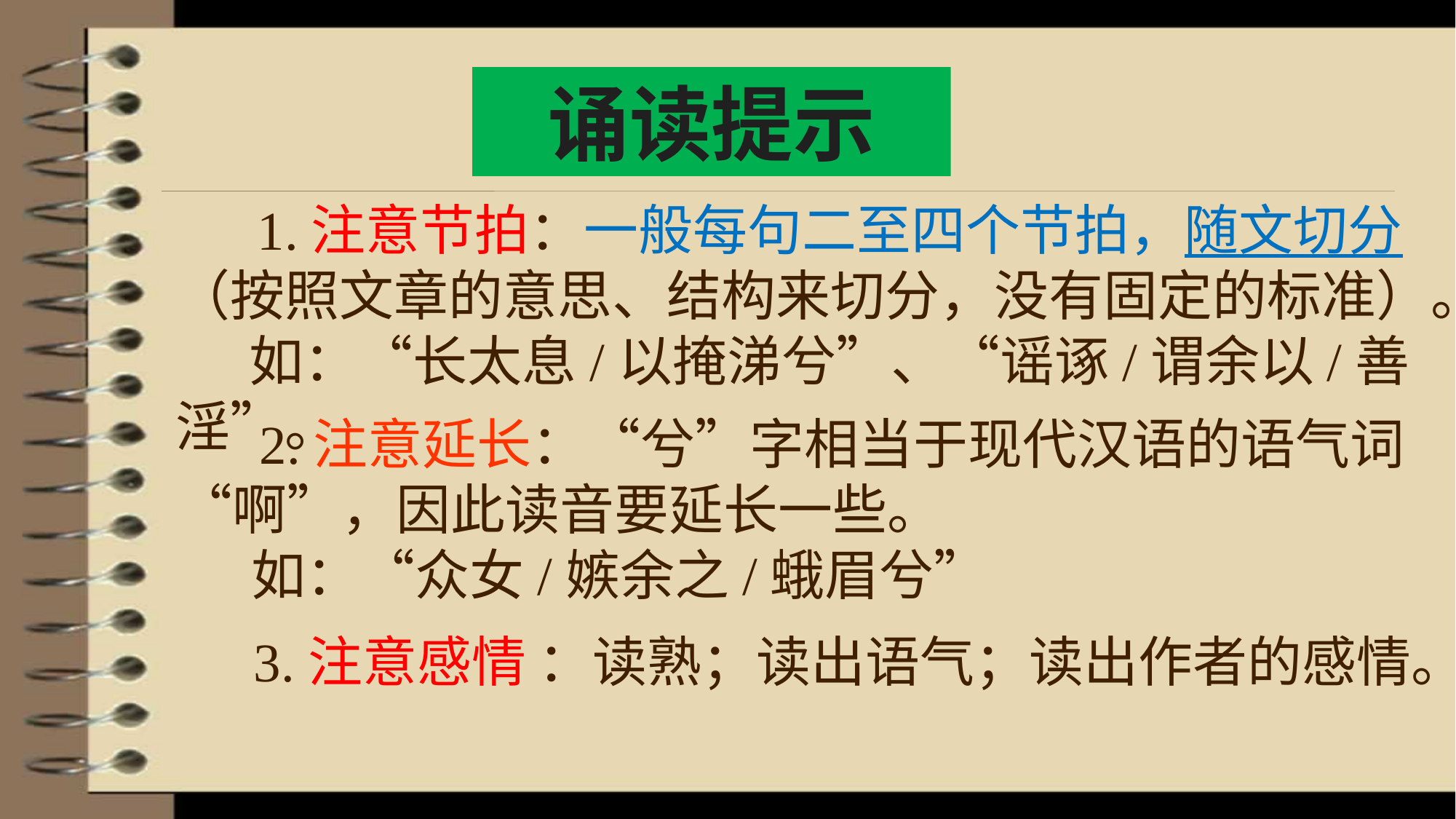

诵读提示
      1.注意节拍：一般每句二至四个节拍，随文切分（按照文章的意思、结构来切分，没有固定的标准）。
     如：“长太息/以掩涕兮”、“谣诼/谓余以/善淫”。
      2.注意延长：“兮”字相当于现代汉语的语气词“啊”，因此读音要延长一些。
     如：“众女/嫉余之/蛾眉兮”
    3.注意感情 ：读熟；读出语气；读出作者的感情。